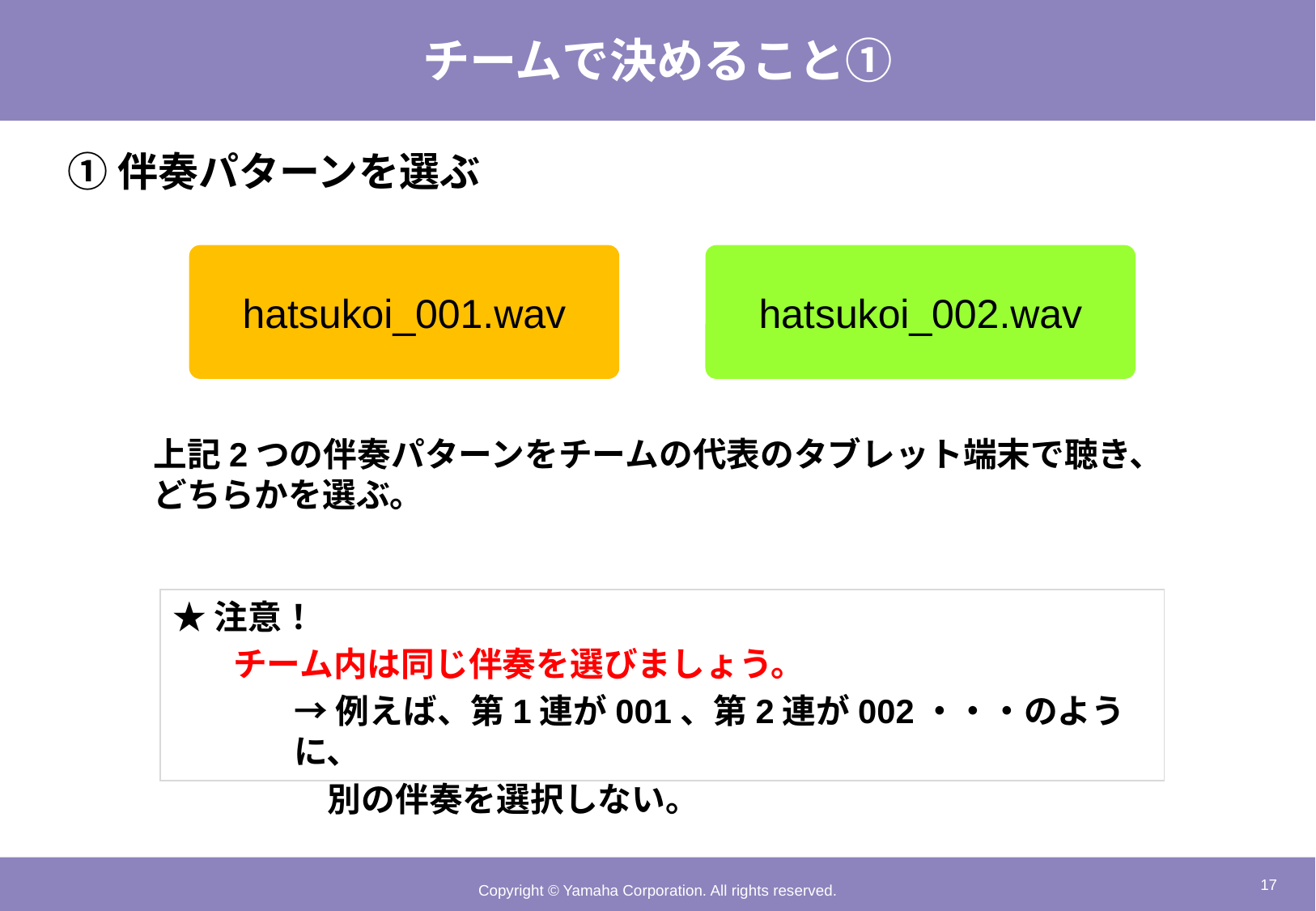

# チームで決めること①
①伴奏パターンを選ぶ
hatsukoi_001.wav
hatsukoi_002.wav
上記2つの伴奏パターンをチームの代表のタブレット端末で聴き、どちらかを選ぶ。
★注意！
チーム内は同じ伴奏を選びましょう。
→例えば、第1連が001、第2連が002・・・のように、
　別の伴奏を選択しない。
17